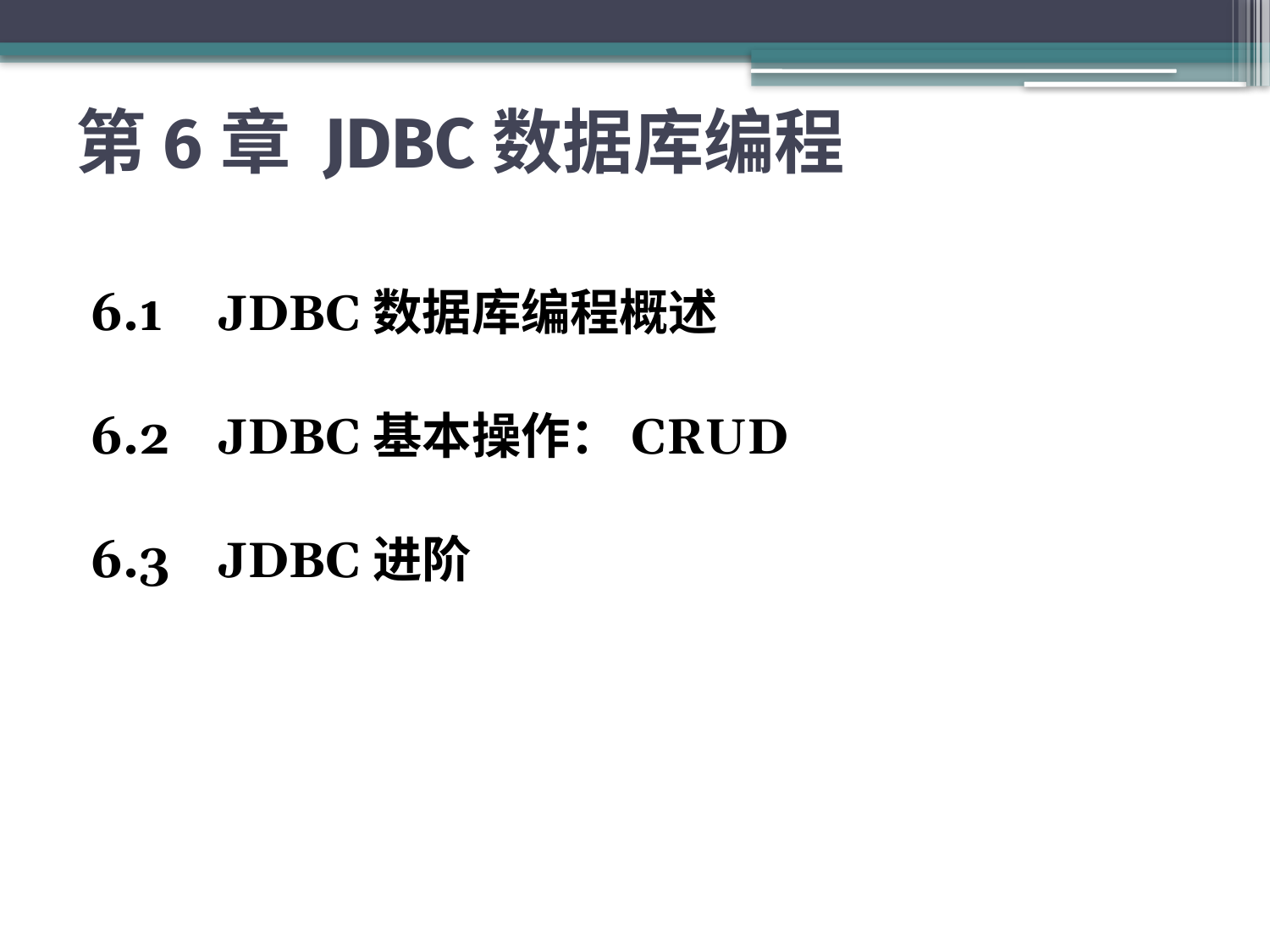

# 第6章 JDBC数据库编程
6.1	JDBC数据库编程概述
6.2	JDBC基本操作：CRUD
6.3	JDBC进阶